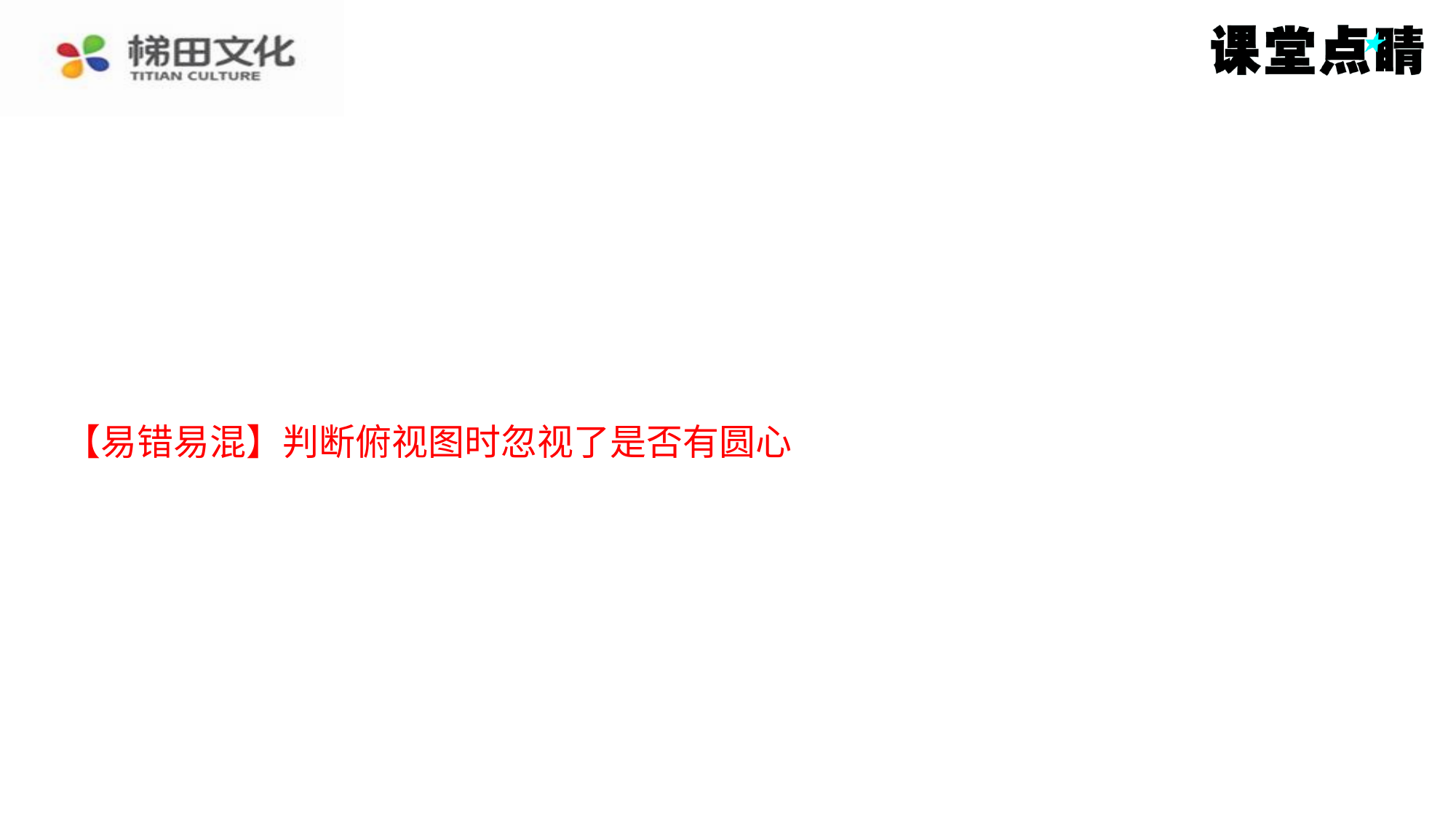

【易错易混】判断俯视图时忽视了是否有圆心
【易错易混】判断俯视图时忽视了是否有圆心